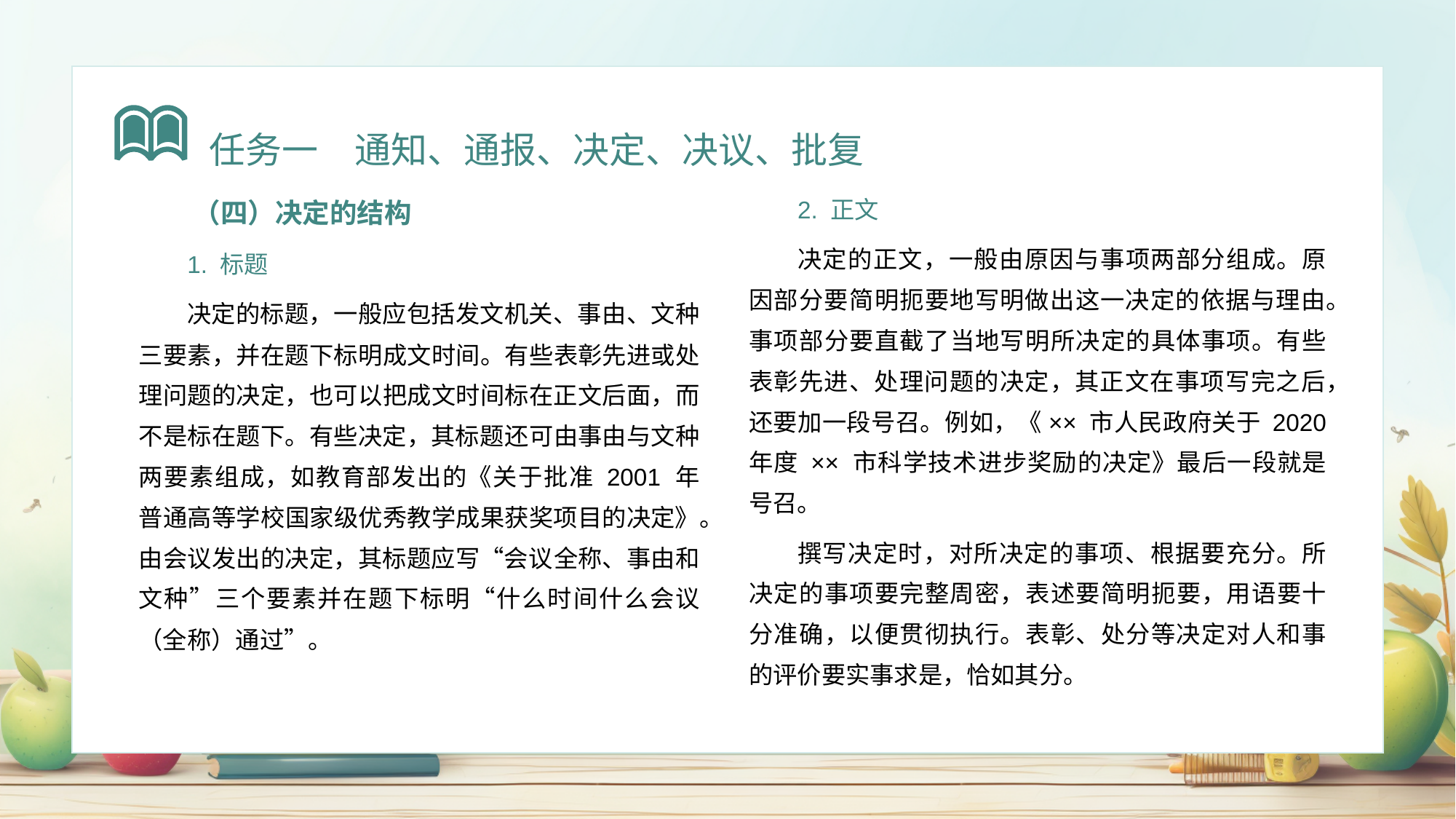

任务一　通知、通报、决定、决议、批复

（四）决定的结构
1. 标题
决定的标题，一般应包括发文机关、事由、文种三要素，并在题下标明成文时间。有些表彰先进或处理问题的决定，也可以把成文时间标在正文后面，而不是标在题下。有些决定，其标题还可由事由与文种两要素组成，如教育部发出的《关于批准 2001 年普通高等学校国家级优秀教学成果获奖项目的决定》。由会议发出的决定，其标题应写“会议全称、事由和文种”三个要素并在题下标明“什么时间什么会议（全称）通过”。

2. 正文
决定的正文，一般由原因与事项两部分组成。原因部分要简明扼要地写明做出这一决定的依据与理由。事项部分要直截了当地写明所决定的具体事项。有些表彰先进、处理问题的决定，其正文在事项写完之后，还要加一段号召。例如，《×× 市人民政府关于 2020 年度 ×× 市科学技术进步奖励的决定》最后一段就是号召。
撰写决定时，对所决定的事项、根据要充分。所决定的事项要完整周密，表述要简明扼要，用语要十分准确，以便贯彻执行。表彰、处分等决定对人和事的评价要实事求是，恰如其分。